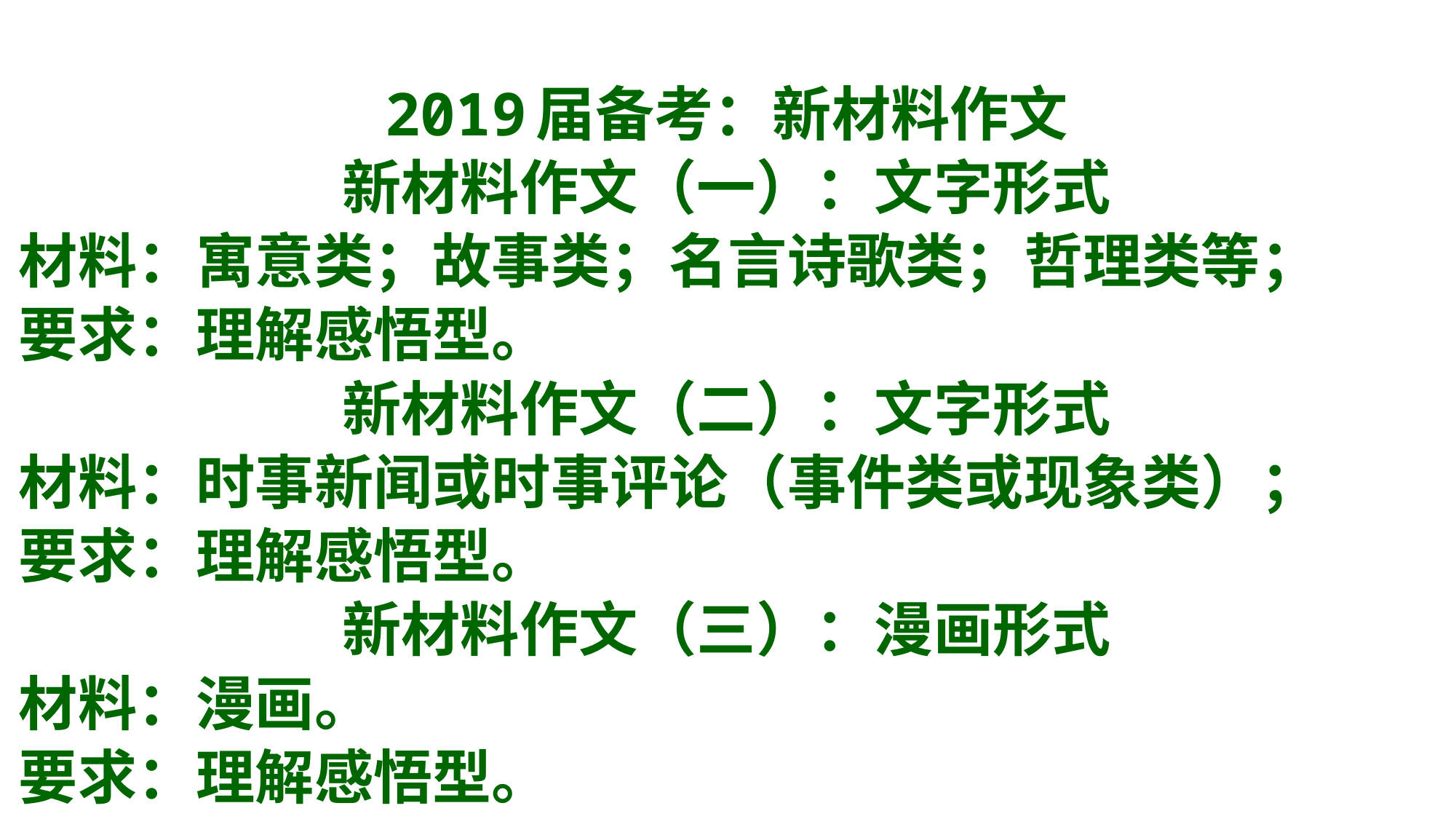

#

2019届备考：新材料作文
新材料作文（一）：文字形式
材料：寓意类；故事类；名言诗歌类；哲理类等；
要求：理解感悟型。
新材料作文（二）：文字形式
材料：时事新闻或时事评论（事件类或现象类）；
要求：理解感悟型。
新材料作文（三）：漫画形式
材料：漫画。
要求：理解感悟型。